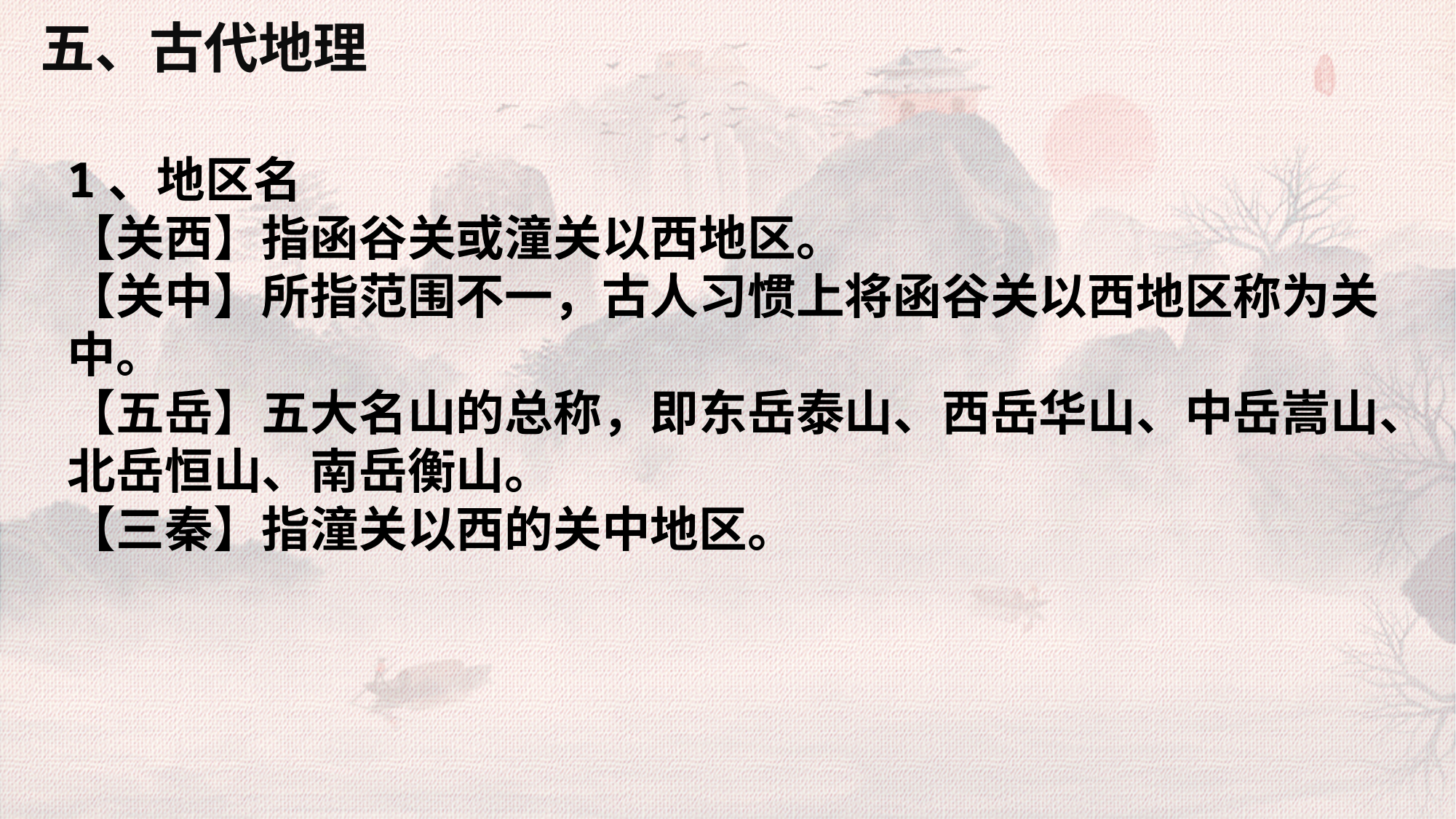

五、古代地理
1、地区名
【关西】指函谷关或潼关以西地区。
【关中】所指范围不一，古人习惯上将函谷关以西地区称为关中。
【五岳】五大名山的总称，即东岳泰山、西岳华山、中岳嵩山、北岳恒山、南岳衡山。
【三秦】指潼关以西的关中地区。